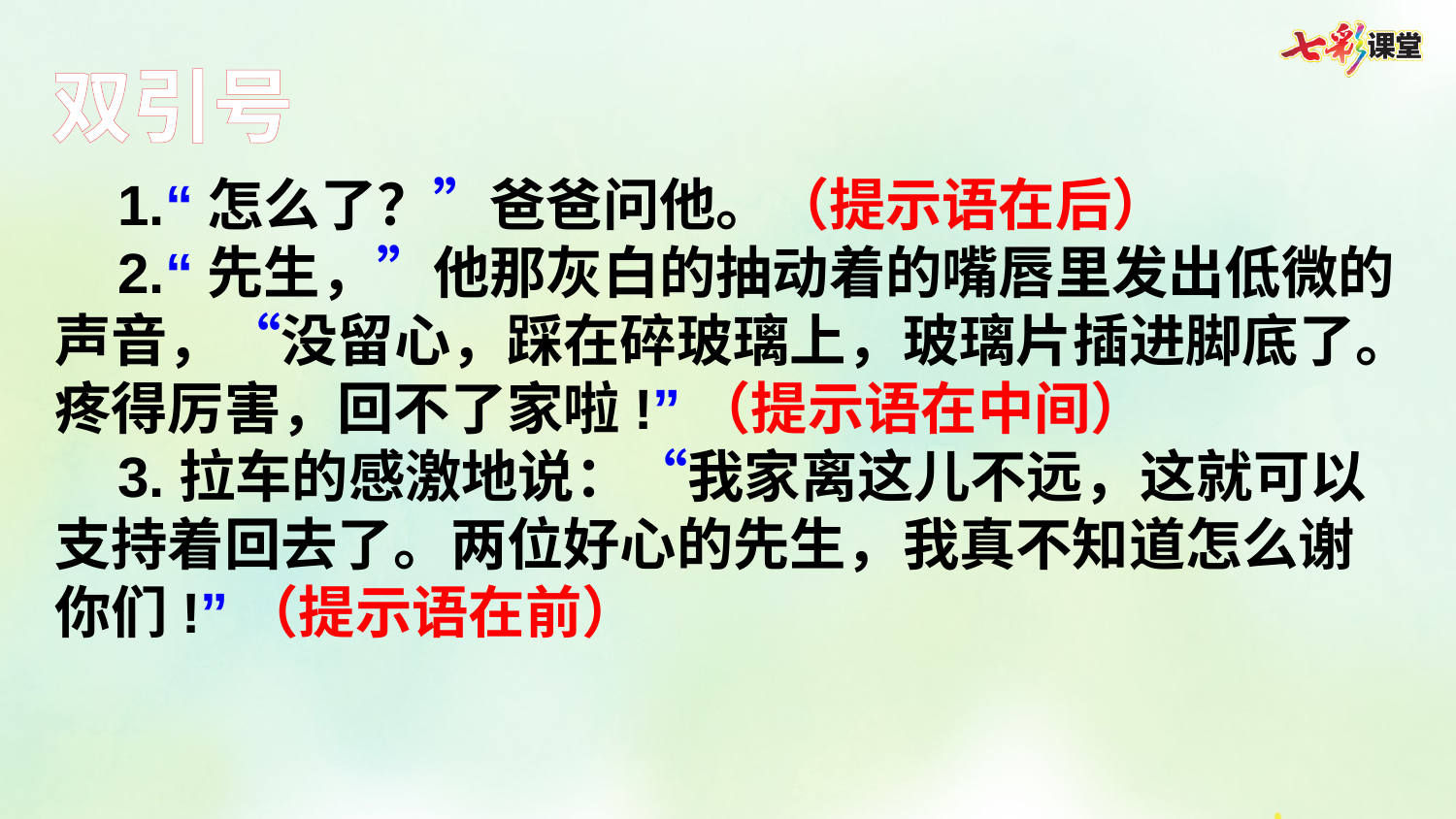

双引号
    1.“怎么了？”爸爸问他。（提示语在后）
    2.“先生，”他那灰白的抽动着的嘴唇里发出低微的声音，“没留心，踩在碎玻璃上，玻璃片插进脚底了。疼得厉害，回不了家啦!”（提示语在中间）
    3.拉车的感激地说：“我家离这儿不远，这就可以支持着回去了。两位好心的先生，我真不知道怎么谢你们!”（提示语在前）